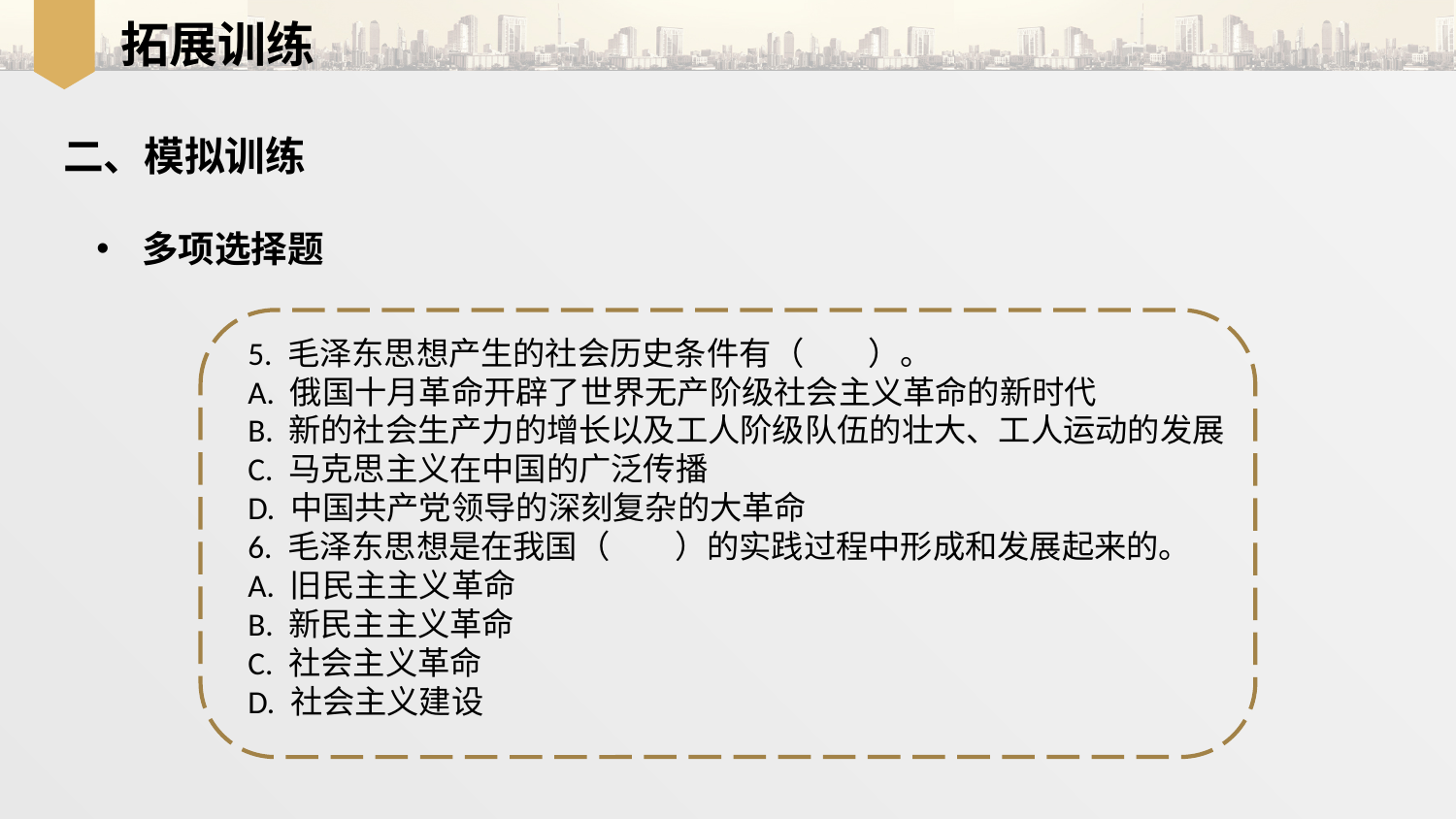

拓展训练
二、模拟训练
多项选择题

5. 毛泽东思想产生的社会历史条件有（　　）。
A. 俄国十月革命开辟了世界无产阶级社会主义革命的新时代
B. 新的社会生产力的增长以及工人阶级队伍的壮大、工人运动的发展
C. 马克思主义在中国的广泛传播
D. 中国共产党领导的深刻复杂的大革命
6. 毛泽东思想是在我国（　　）的实践过程中形成和发展起来的。
A. 旧民主主义革命
B. 新民主主义革命
C. 社会主义革命
D. 社会主义建设